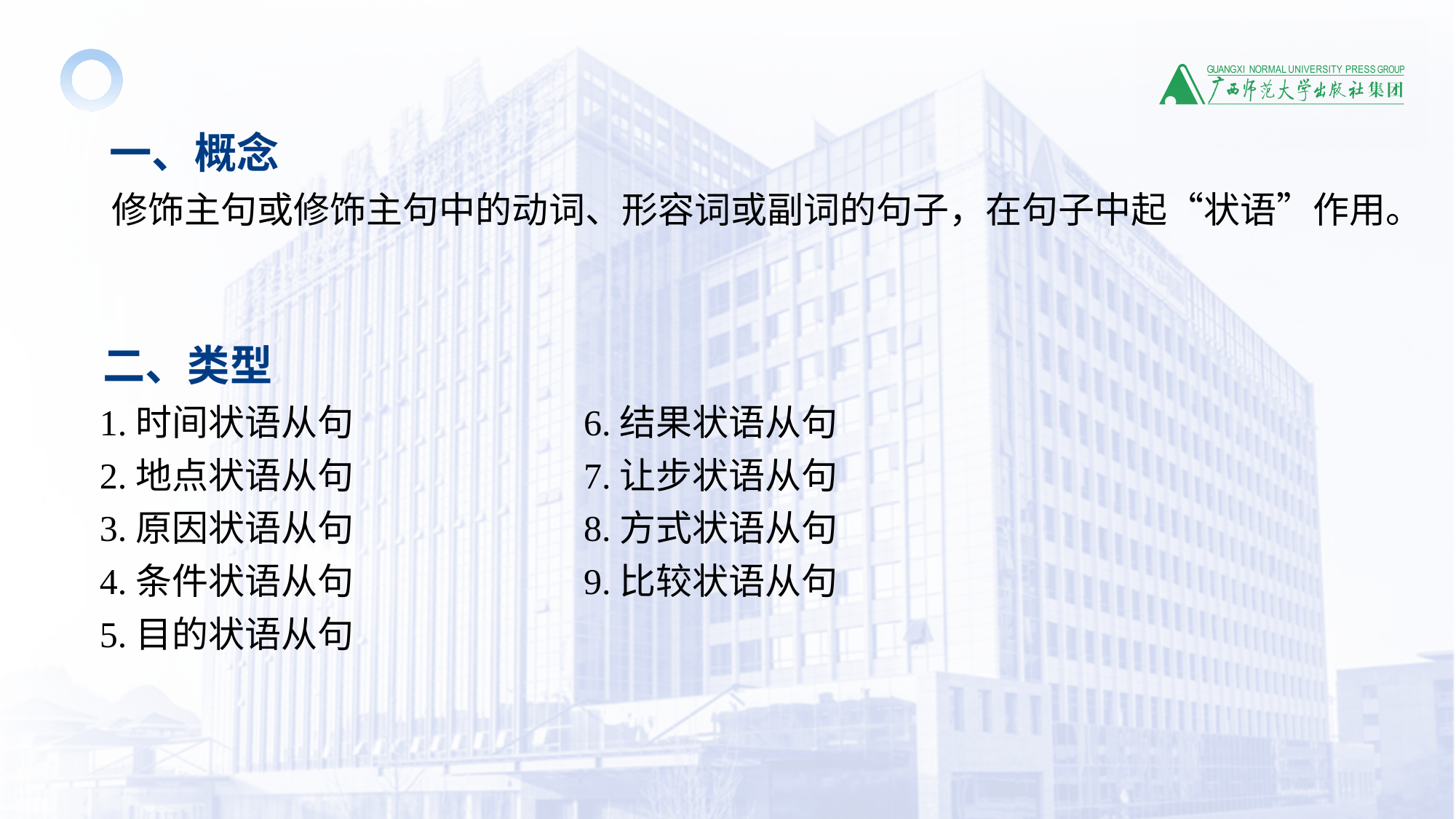

一、概念
      修饰主句或修饰主句中的动词、形容词或副词的句子，在句子中起“状语”作用。

    二、类型
     1.时间状语从句                           6.结果状语从句
     2.地点状语从句                           7.让步状语从句
     3.原因状语从句                           8.方式状语从句
     4.条件状语从句                           9.比较状语从句
     5.目的状语从句